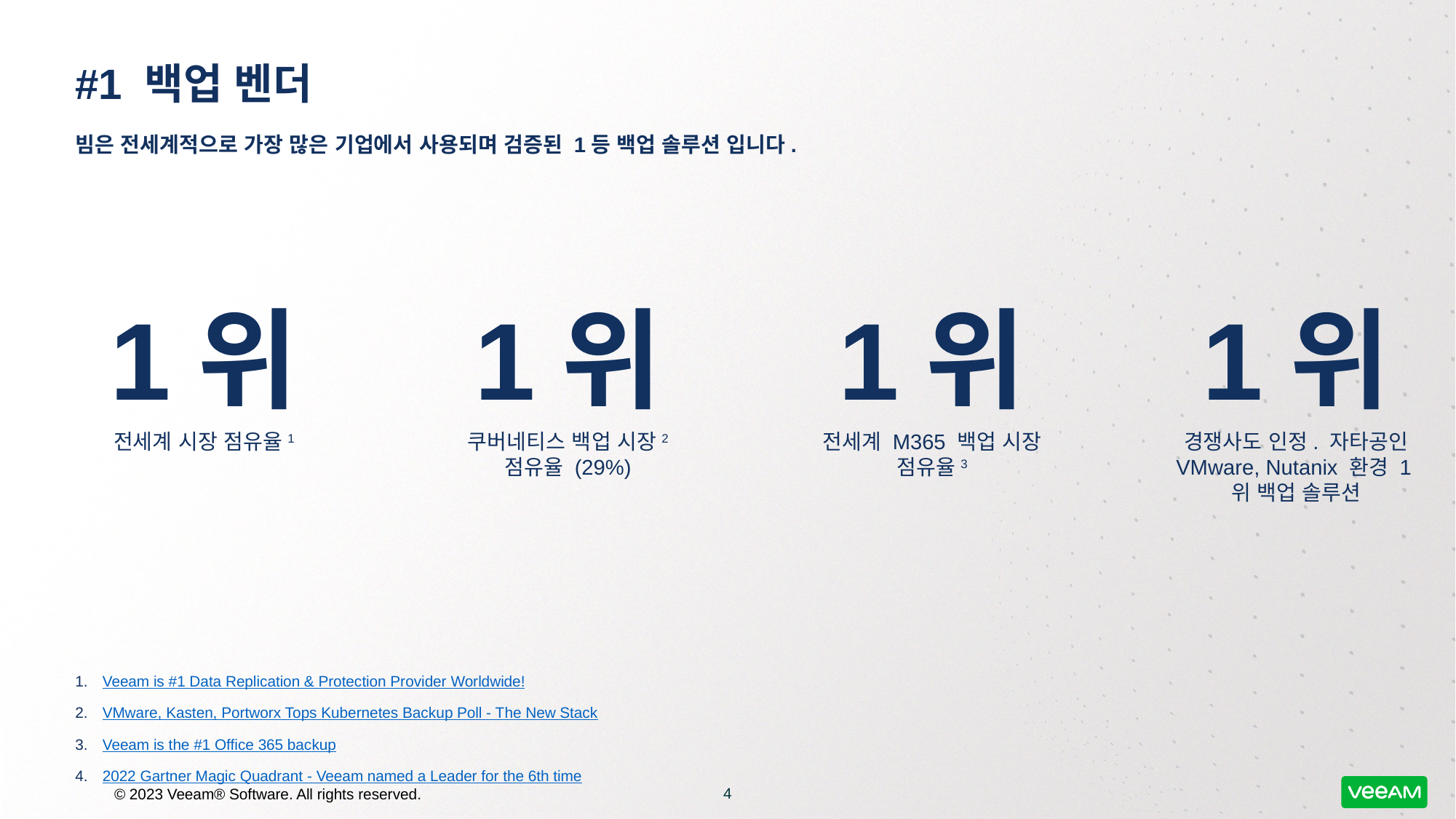

# #1 백업 벤더
빔은 전세계적으로 가장 많은 기업에서 사용되며 검증된 1등 백업 솔루션 입니다.
1위
전세계 시장 점유율1
1위
쿠버네티스 백업 시장2 점유율 (29%)
1위
전세계 M365 백업 시장 점유율3
1위
경쟁사도 인정. 자타공인 VMware, Nutanix 환경 1위 백업 솔루션
Veeam is #1 Data Replication & Protection Provider Worldwide!
VMware, Kasten, Portworx Tops Kubernetes Backup Poll - The New Stack
Veeam is the #1 Office 365 backup
2022 Gartner Magic Quadrant - Veeam named a Leader for the 6th time

4